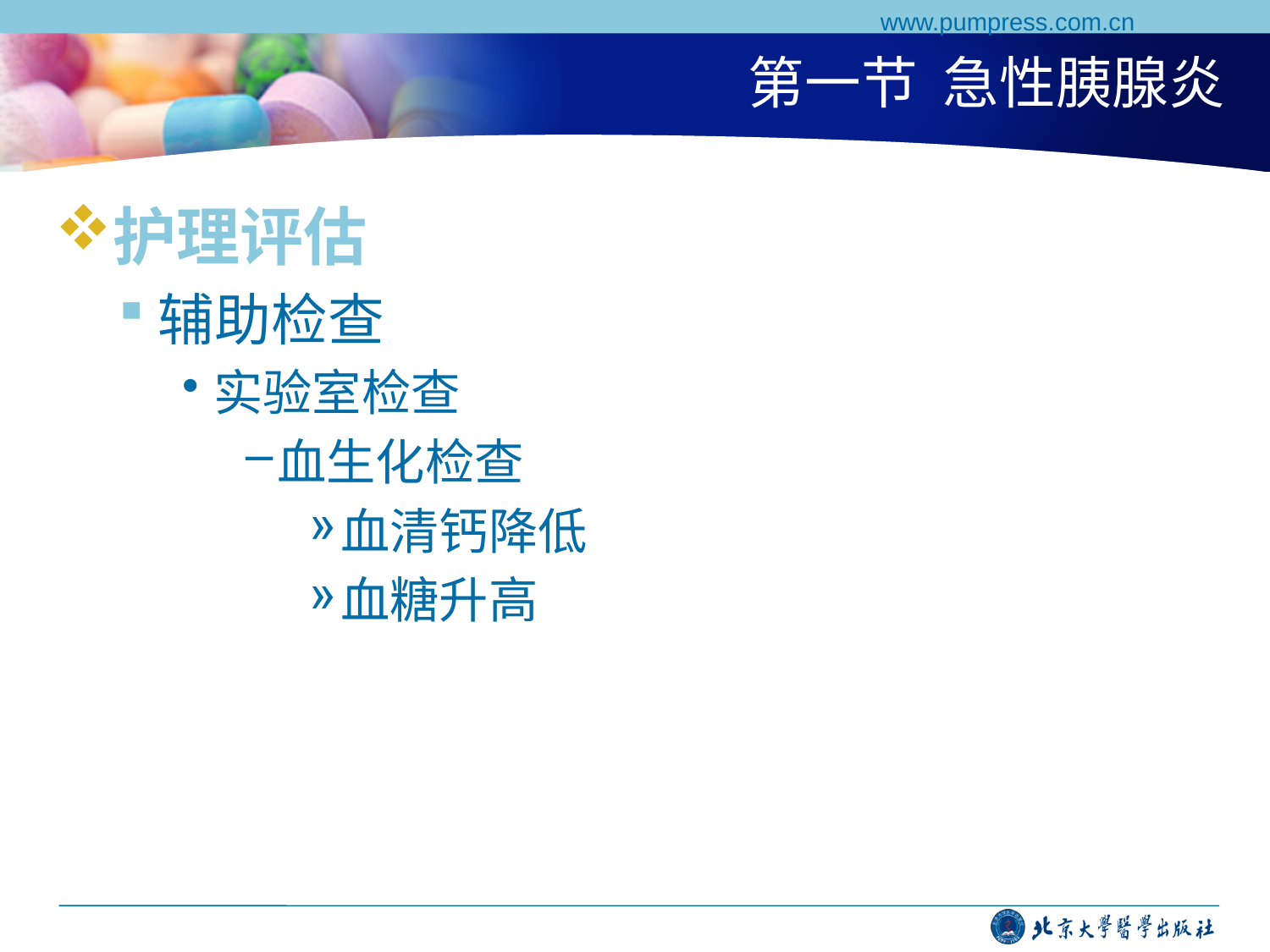

www.pumpress.com.cn
# 第一节  急性胰腺炎
护理评估
辅助检查
实验室检查
血生化检查
血清钙降低
血糖升高